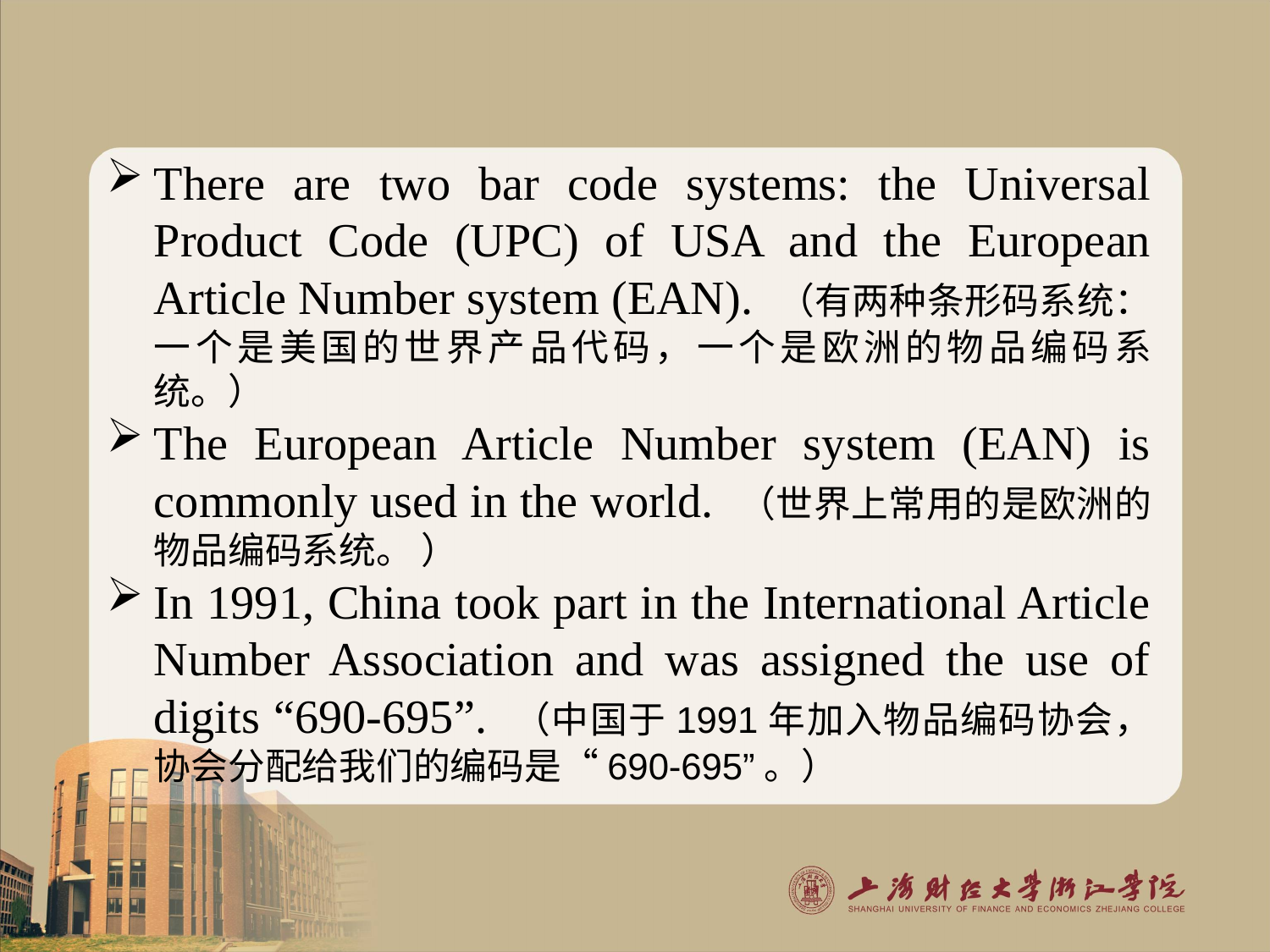

There are two bar code systems: the Universal Product Code (UPC) of USA and the European Article Number system (EAN). （有两种条形码系统：一个是美国的世界产品代码，一个是欧洲的物品编码系统。）
The European Article Number system (EAN) is commonly used in the world. （世界上常用的是欧洲的物品编码系统。 ）
In 1991, China took part in the International Article Number Association and was assigned the use of digits “690-695”. （中国于1991年加入物品编码协会，协会分配给我们的编码是“690-695”。）